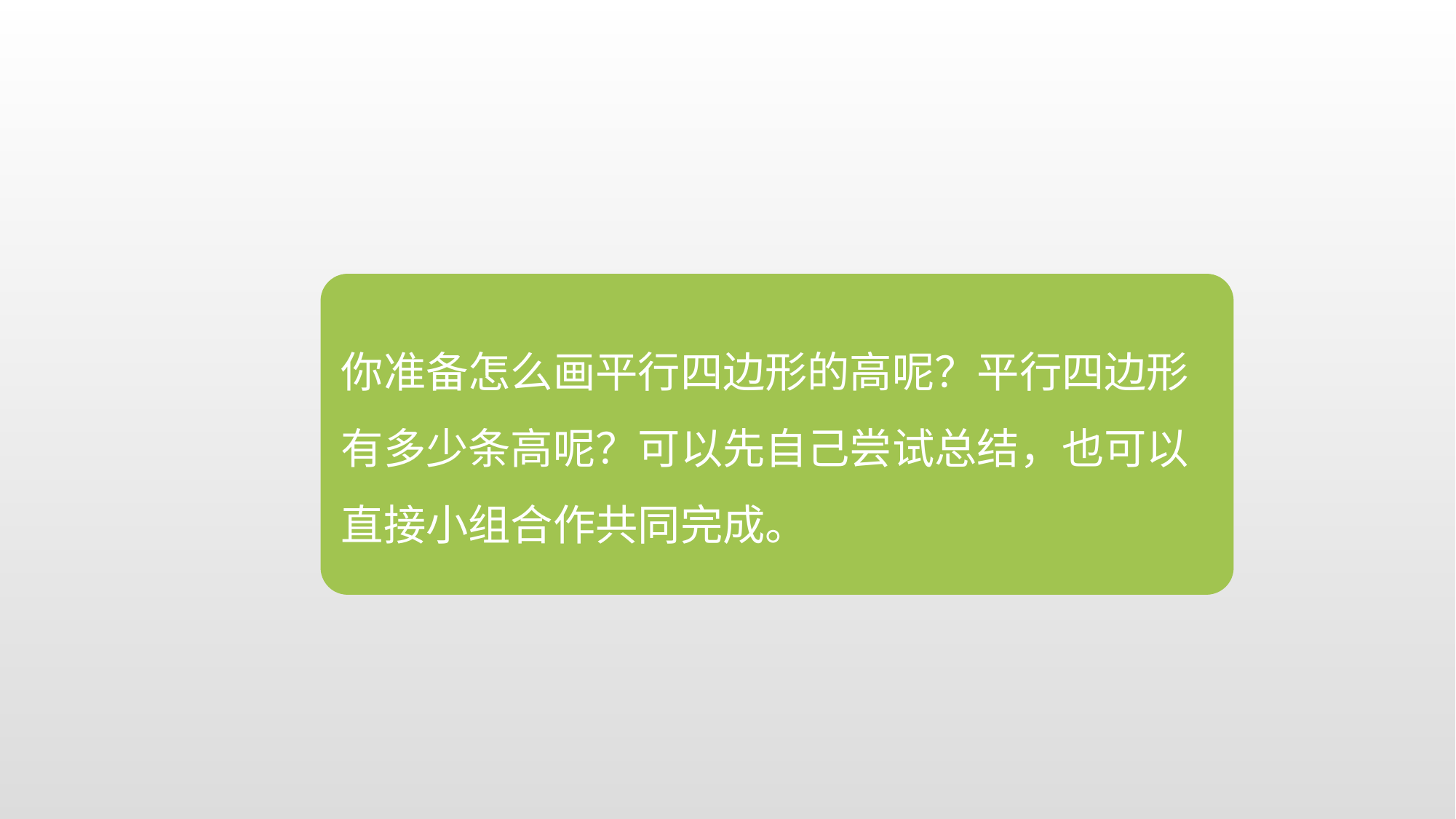

请在书本第112的方格图中设计一个你喜欢的图案，再简单交代一下你希望如何平移，最后交给你的同桌，互相挑战一下吧！
你准备怎么画平行四边形的高呢？平行四边形有多少条高呢？可以先自己尝试总结，也可以直接小组合作共同完成。